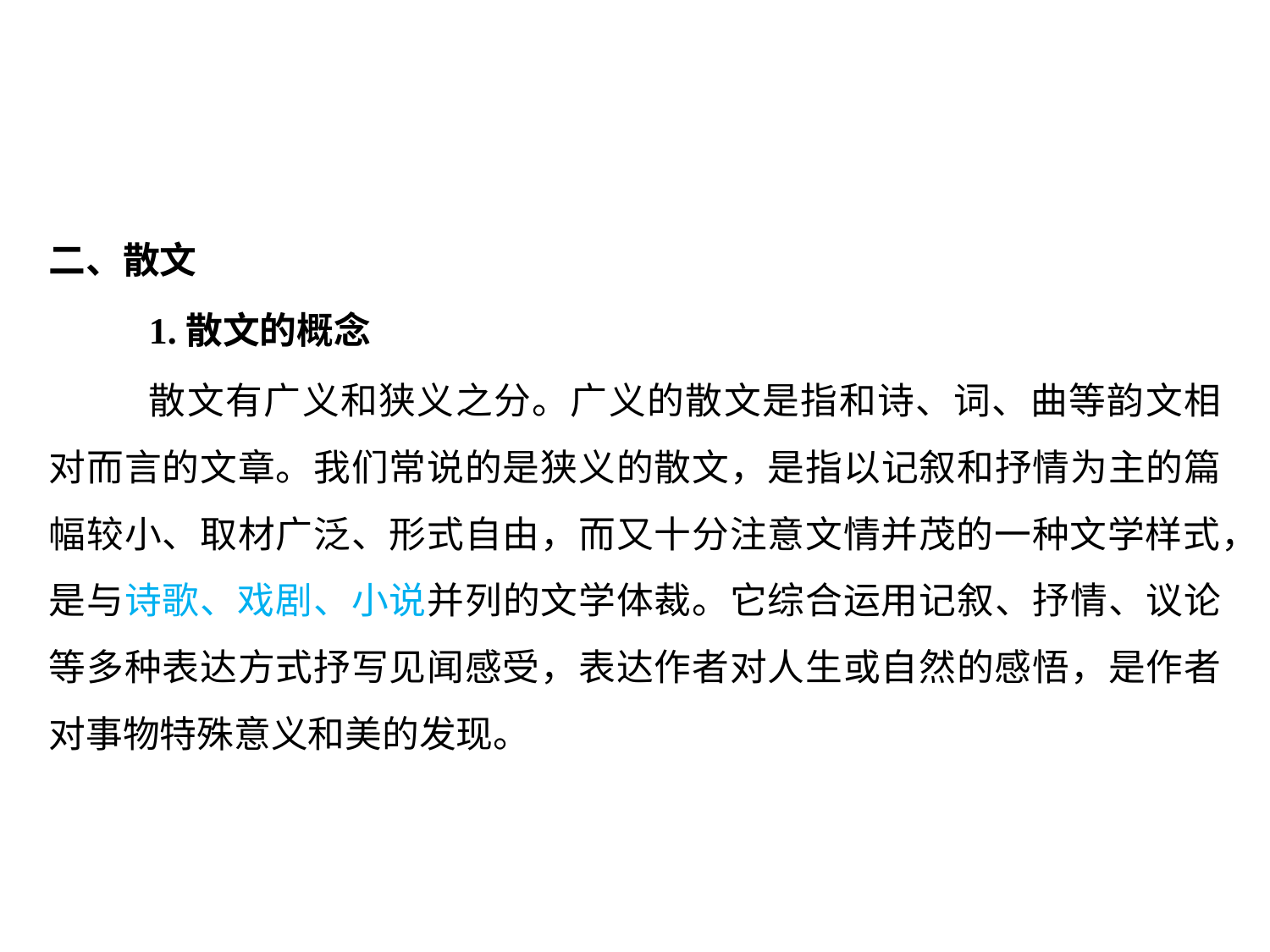

二、散文
1.散文的概念
散文有广义和狭义之分。广义的散文是指和诗、词、曲等韵文相对而言的文章。我们常说的是狭义的散文，是指以记叙和抒情为主的篇幅较小、取材广泛、形式自由，而又十分注意文情并茂的一种文学样式，是与诗歌、戏剧、小说并列的文学体裁。它综合运用记叙、抒情、议论等多种表达方式抒写见闻感受，表达作者对人生或自然的感悟，是作者对事物特殊意义和美的发现。